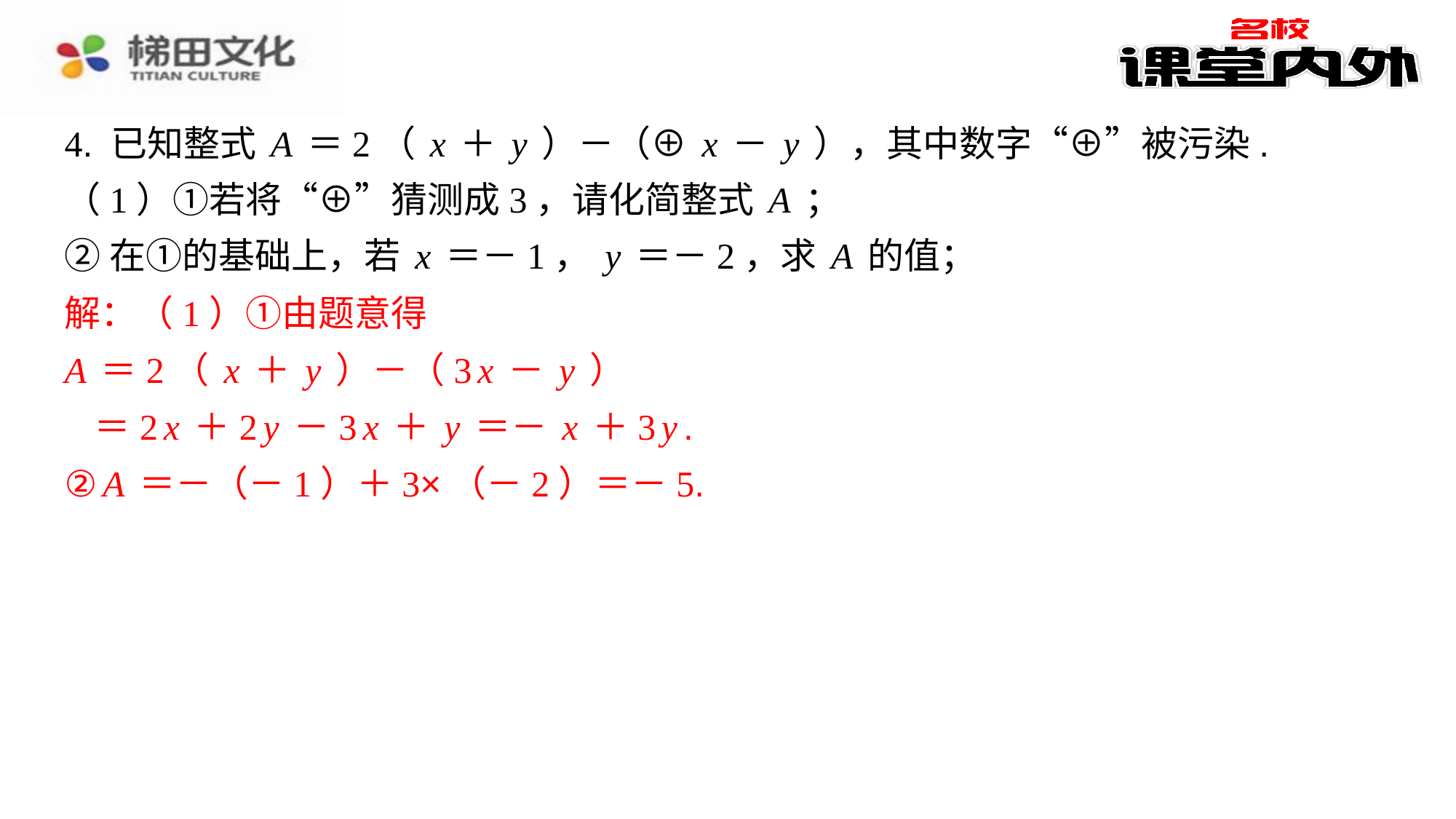

4. 已知整式A＝2（x＋y）－（⊕x－y），其中数字“⊕”被污染.
（1）①若将“⊕”猜测成3，请化简整式A；
②在①的基础上，若x＝－1，y＝－2，求A的值；
解：（1）①由题意得
A＝2（x＋y）－（3x－y）
＝2x＋2y－3x＋y＝－x＋3y.
②A＝－（－1）＋3×（－2）＝－5.
解：（1）①由题意得
A＝2（x＋y）－（3x－y）
＝2x＋2y－3x＋y＝－x＋3y.
②A＝－（－1）＋3×（－2）＝－5.